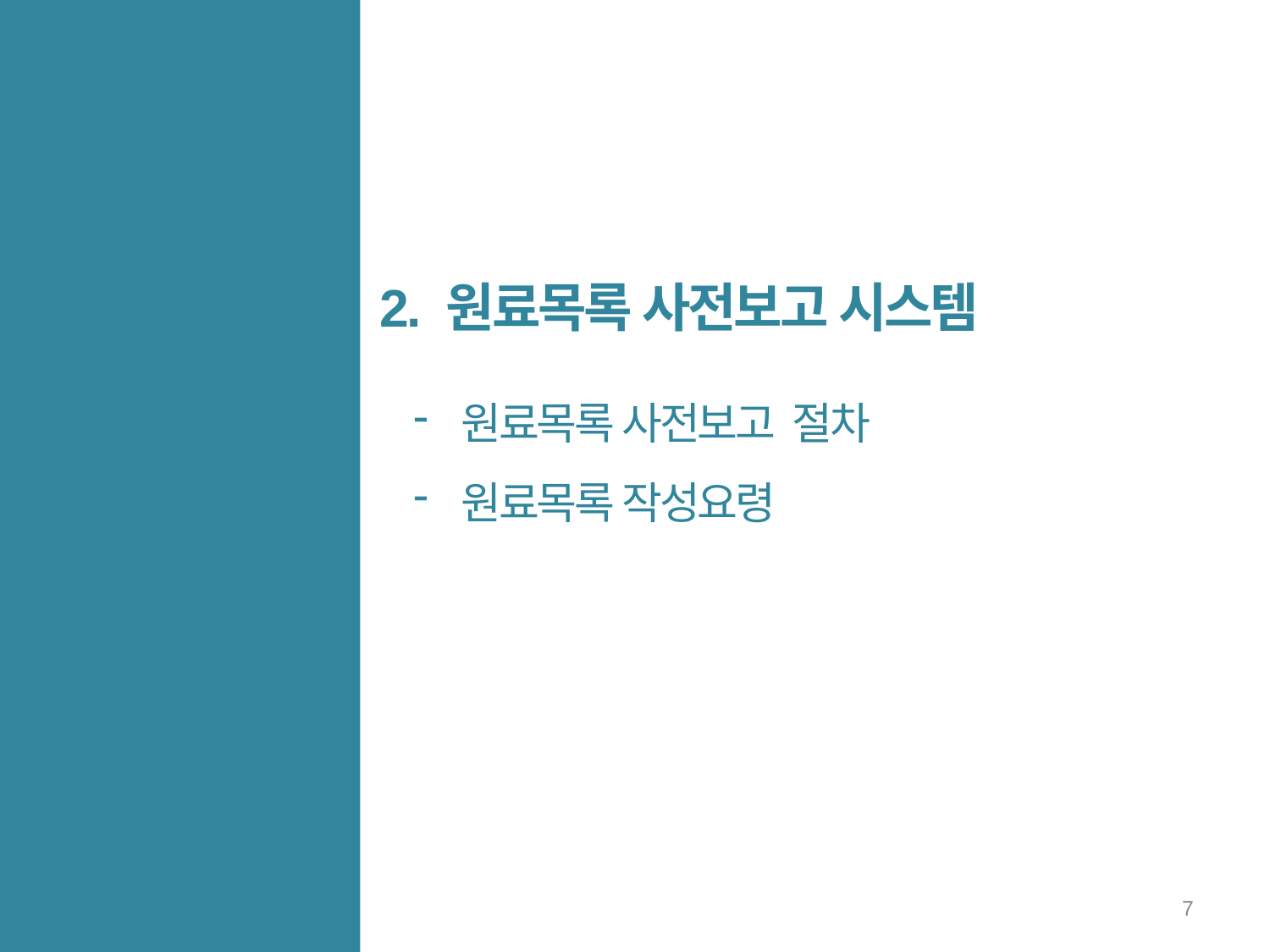

2. 원료목록 사전보고 시스템
Chapter 2
원료목록 사전보고  절차
원료목록 작성요령
7